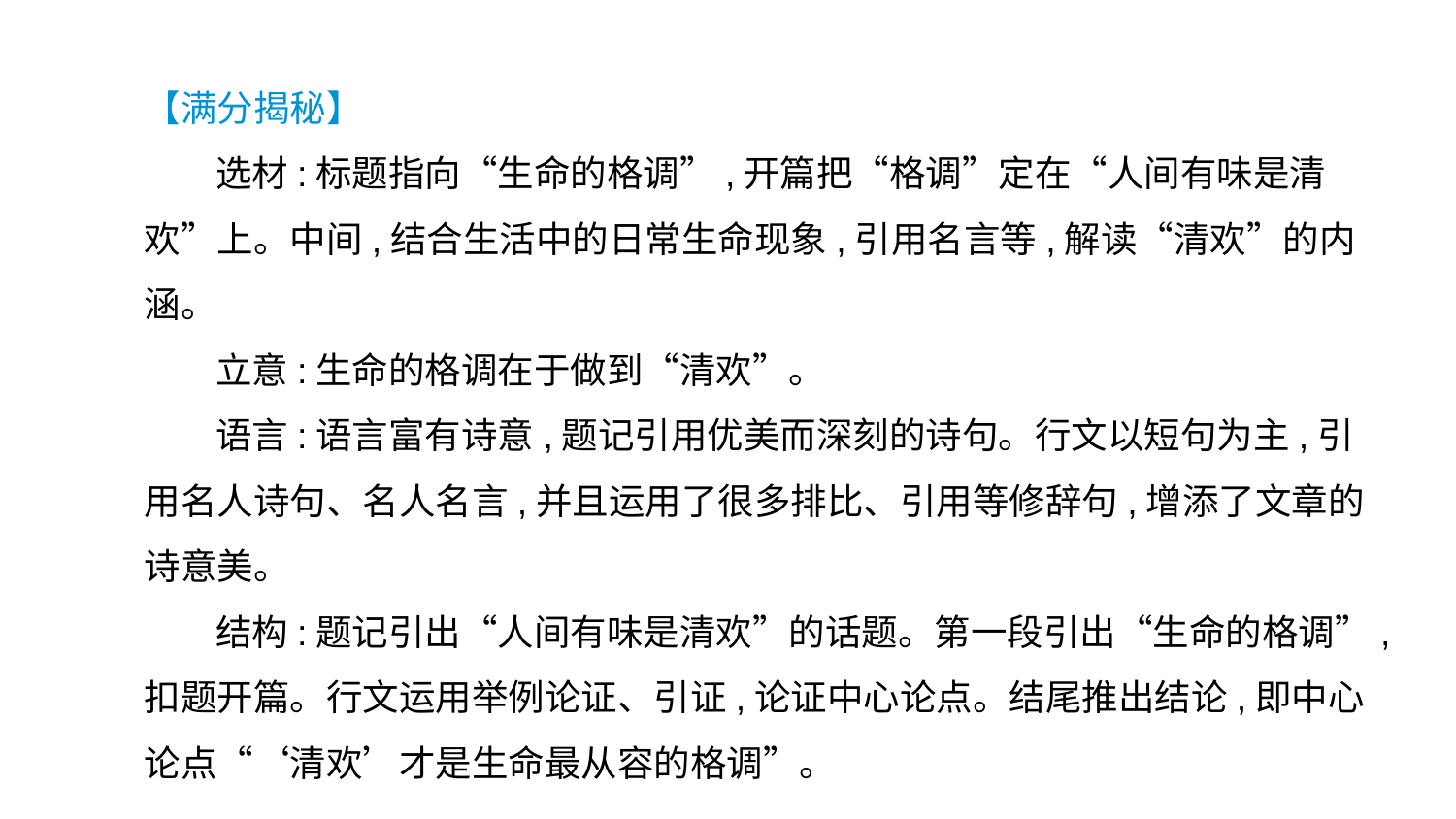

【满分揭秘】
选材:标题指向“生命的格调”,开篇把“格调”定在“人间有味是清欢”上。中间,结合生活中的日常生命现象,引用名言等,解读“清欢”的内涵。
立意:生命的格调在于做到“清欢”。
语言:语言富有诗意,题记引用优美而深刻的诗句。行文以短句为主,引用名人诗句、名人名言,并且运用了很多排比、引用等修辞句,增添了文章的诗意美。
结构:题记引出“人间有味是清欢”的话题。第一段引出“生命的格调”,扣题开篇。行文运用举例论证、引证,论证中心论点。结尾推出结论,即中心论点“‘清欢’才是生命最从容的格调”。